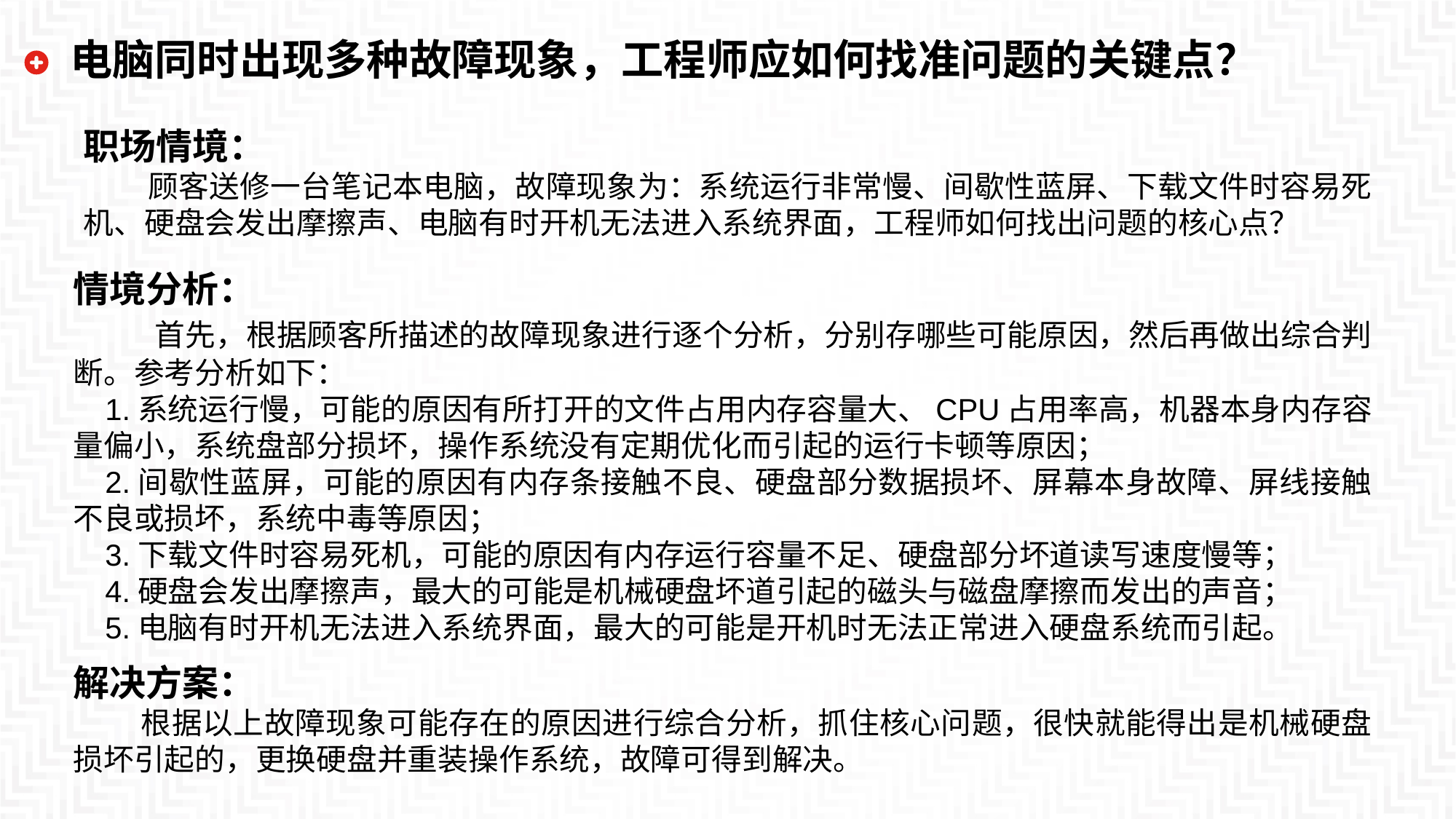

电脑同时出现多种故障现象，工程师应如何找准问题的关键点？
职场情境：
        顾客送修一台笔记本电脑，故障现象为：系统运行非常慢、间歇性蓝屏、下载文件时容易死机、硬盘会发出摩擦声、电脑有时开机无法进入系统界面，工程师如何找出问题的核心点？
情境分析：
     首先，根据顾客所描述的故障现象进行逐个分析，分别存哪些可能原因，然后再做出综合判断。参考分析如下：
1.系统运行慢，可能的原因有所打开的文件占用内存容量大、CPU占用率高，机器本身内存容量偏小，系统盘部分损坏，操作系统没有定期优化而引起的运行卡顿等原因；
2.间歇性蓝屏，可能的原因有内存条接触不良、硬盘部分数据损坏、屏幕本身故障、屏线接触不良或损坏，系统中毒等原因；
3.下载文件时容易死机，可能的原因有内存运行容量不足、硬盘部分坏道读写速度慢等；
4.硬盘会发出摩擦声，最大的可能是机械硬盘坏道引起的磁头与磁盘摩擦而发出的声音；
5.电脑有时开机无法进入系统界面，最大的可能是开机时无法正常进入硬盘系统而引起。
解决方案：
    根据以上故障现象可能存在的原因进行综合分析，抓住核心问题，很快就能得出是机械硬盘损坏引起的，更换硬盘并重装操作系统，故障可得到解决。